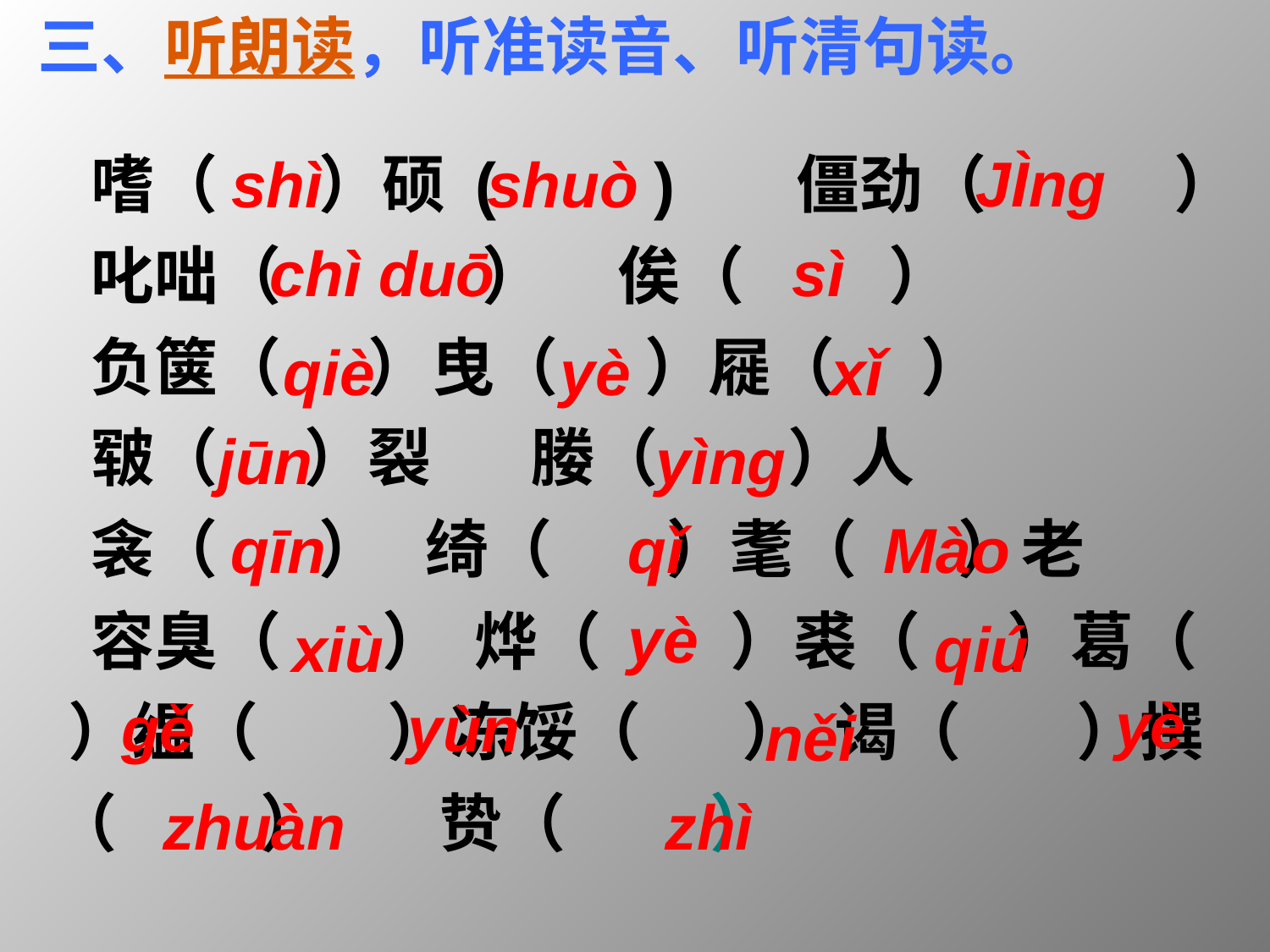

三、听朗读，听准读音、听清句读。
嗜（       ）硕 (         )      僵劲（             ）
叱咄（              ）     俟（          ）
负箧（      ）曳（      ）屣（      ）
皲（      ）裂       媵（         ）人
衾（       ）   绮（        ）耄（       ）老
容臭（       ）  烨（         ）裘（      ）葛（     ）缊（         ）冻馁（       ）  谒（        ）撰（          ）        贽（          ）
JÌng
shì
shuò
chì duō
sì
qiè
yè
xǐ
jūn
yìng
Mào
qǐ
qīn
yè
xiù
qiú
yè
gě
yùn
něi
zhuàn
zhì